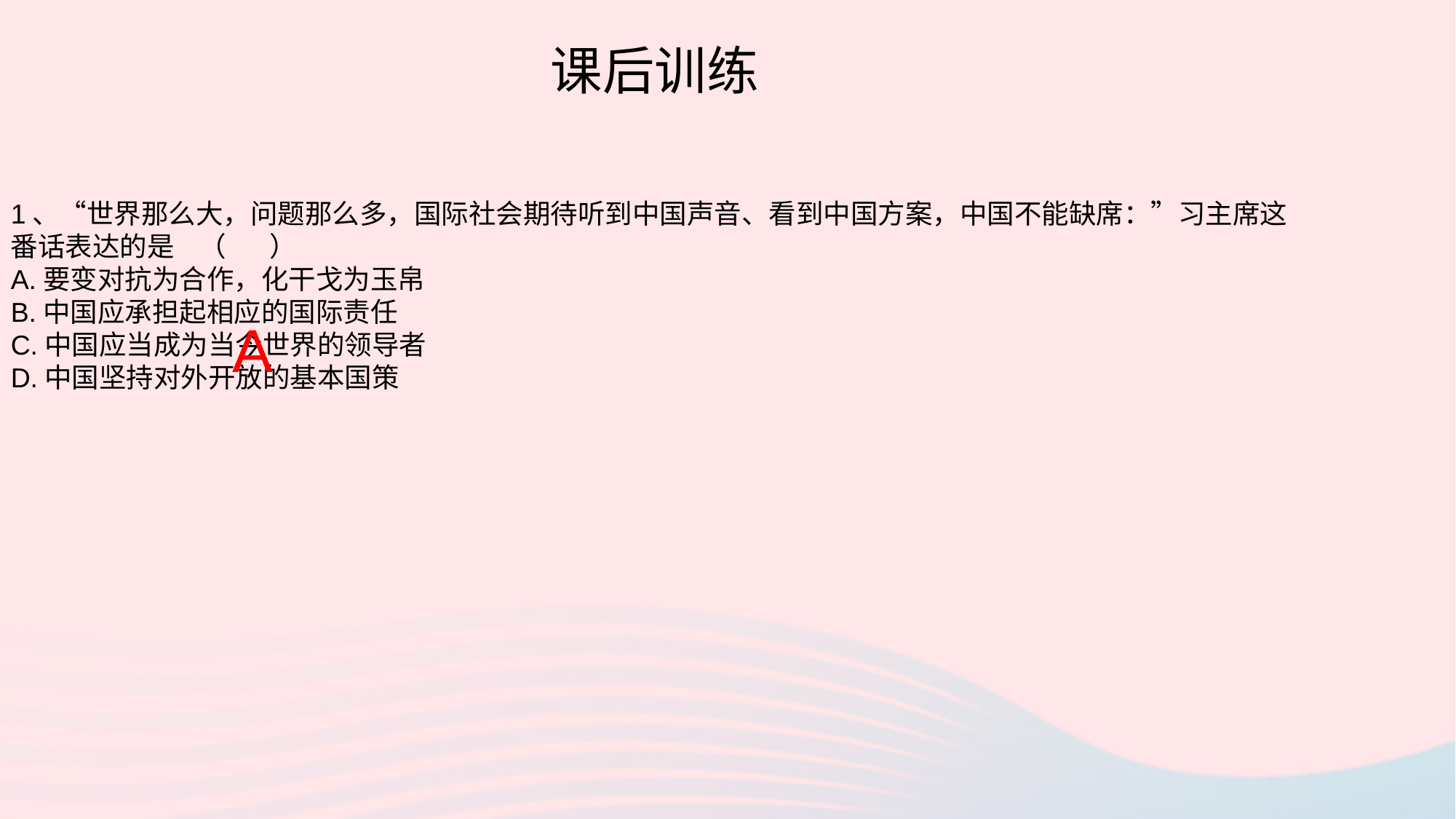

课后训练
1、“世界那么大，问题那么多，国际社会期待听到中国声音、看到中国方案，中国不能缺席：”习主席这番话表达的是    （       ）
A.要变对抗为合作，化干戈为玉帛
B.中国应承担起相应的国际责任
C.中国应当成为当今世界的领导者
D.中国坚持对外开放的基本国策
A